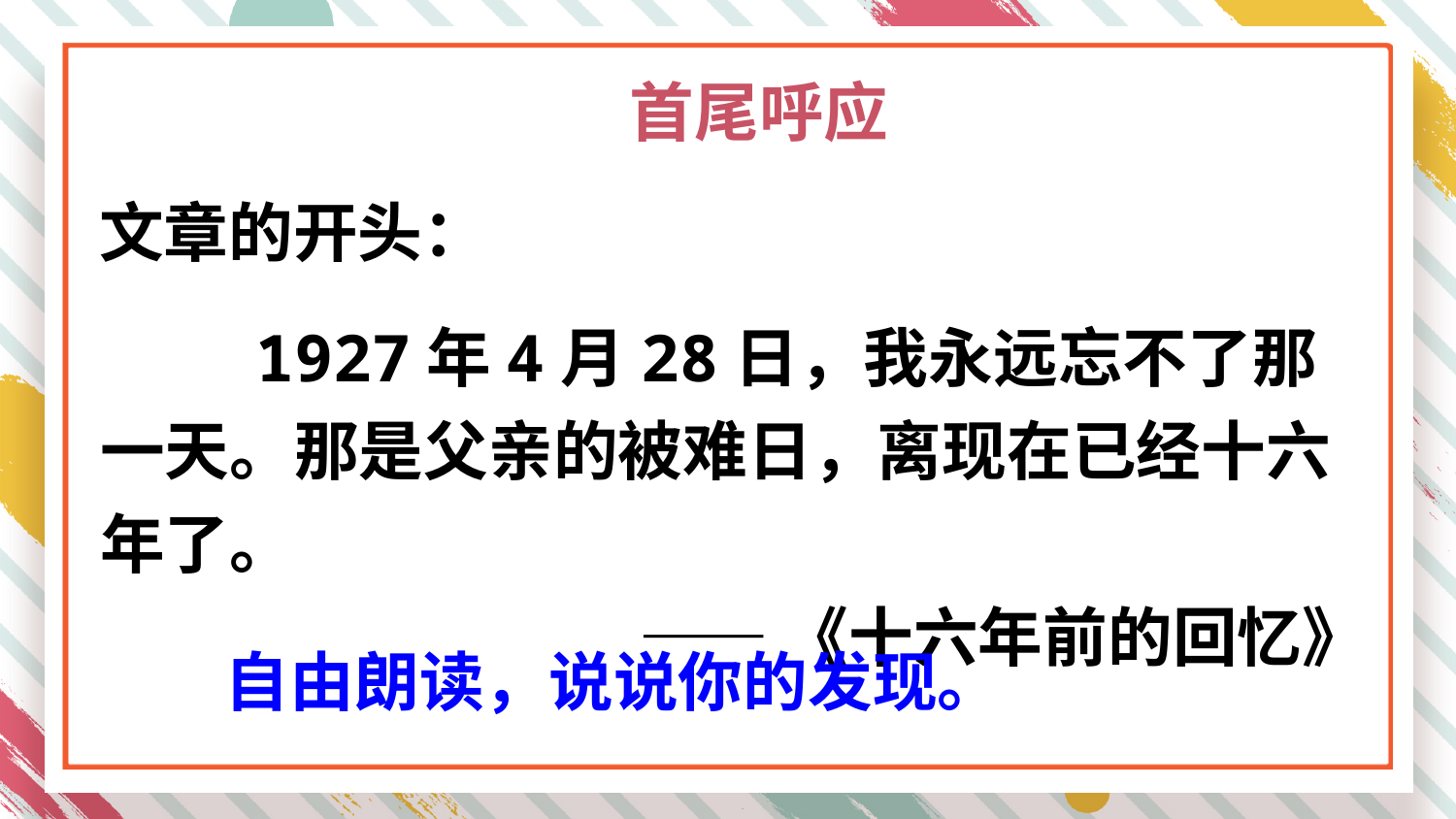

首尾呼应
文章的开头：
    1927年4月28日，我永远忘不了那一天。那是父亲的被难日，离现在已经十六年了。
——《十六年前的回忆》
自由朗读，说说你的发现。